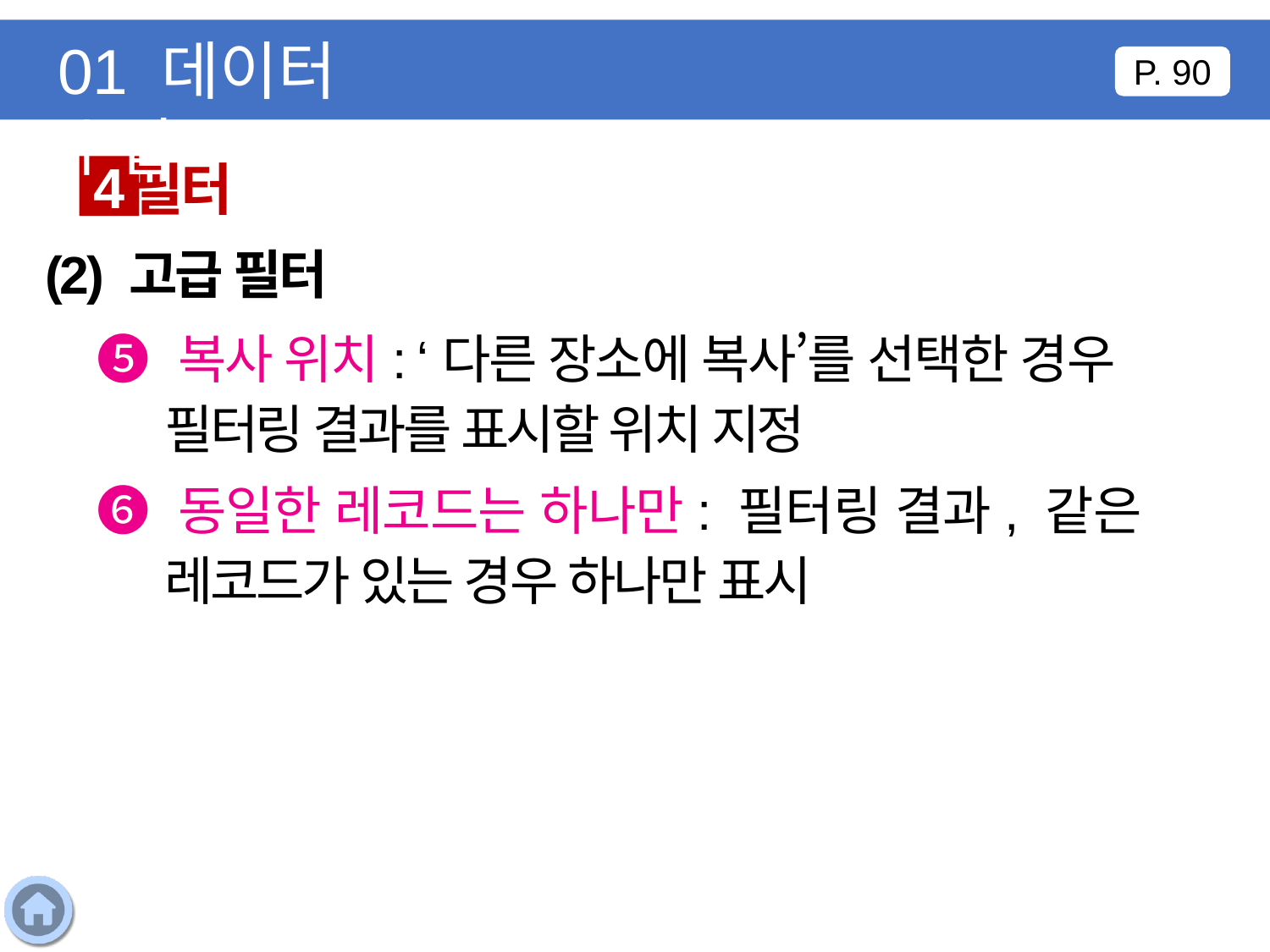

01 데이터 수집
P. 90
필터
4
(2) 고급 필터
❺ 복사 위치: ‘다른 장소에 복사’를 선택한 경우 필터링 결과를 표시할 위치 지정
❻ 동일한 레코드는 하나만: 필터링 결과, 같은 레코드가 있는 경우 하나만 표시